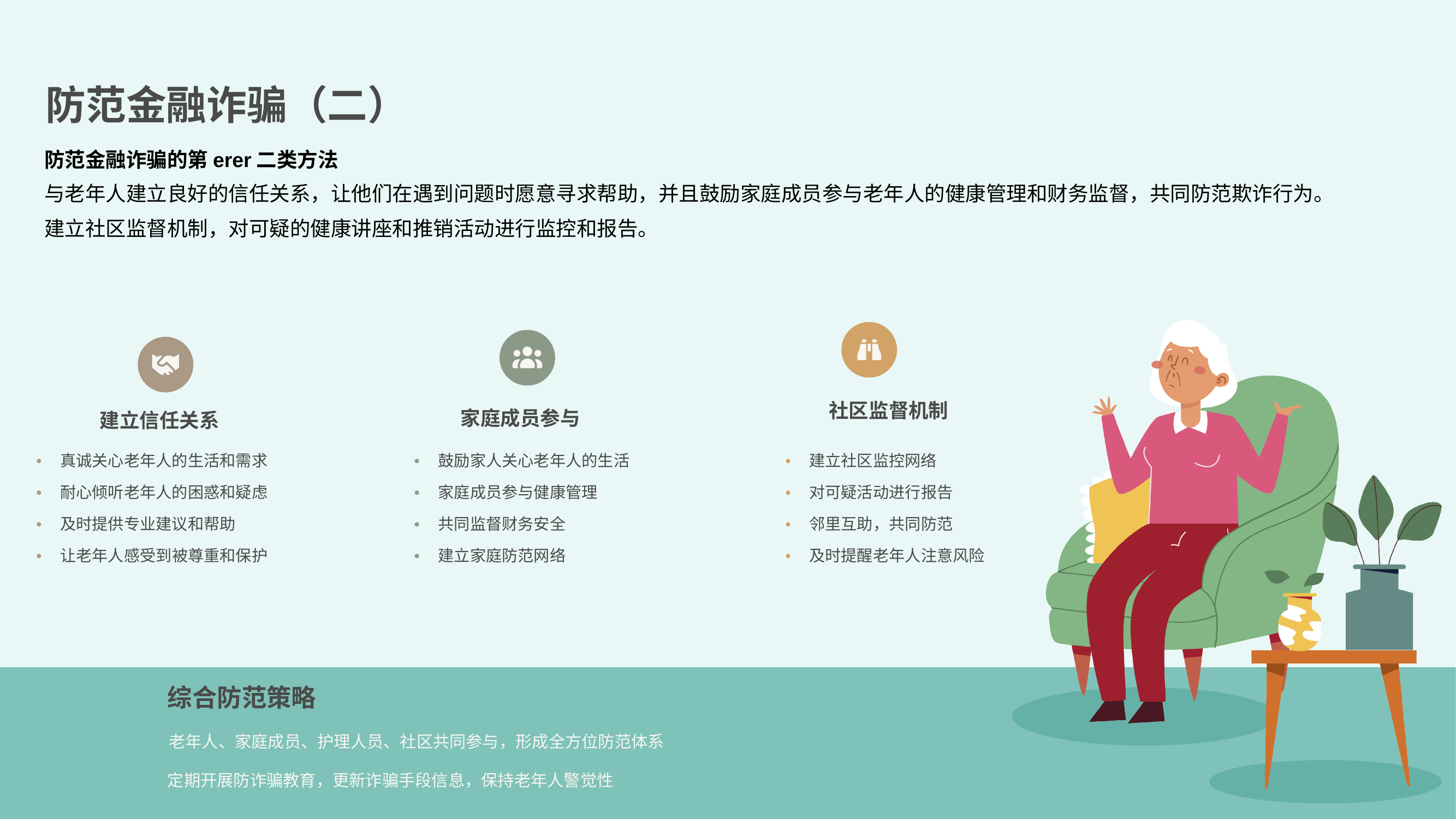

防范金融诈骗（二）
防范金融诈骗的第erer二类方法
与老年人建立良好的信任关系，让他们在遇到问题时愿意寻求帮助，并且鼓励家庭成员参与老年人的健康管理和财务监督，共同防范欺诈行为。建立社区监督机制，对可疑的健康讲座和推销活动进行监控和报告。

社区监督机制
建立信任关系
家庭成员参与
•
真诚关心老年人的生活和需求
•
鼓励家人关心老年人的生活
•
建立社区监控网络
•
耐心倾听老年人的困惑和疑虑
•
家庭成员参与健康管理
•
对可疑活动进行报告
•
及时提供专业建议和帮助
•
共同监督财务安全
•
邻里互助，共同防范
•
让老年人感受到被尊重和保护
•
建立家庭防范网络
•
及时提醒老年人注意风险
综合防范策略
老年人、家庭成员、护理人员、社区共同参与，形成全方位防范体系
定期开展防诈骗教育，更新诈骗手段信息，保持老年人警觉性